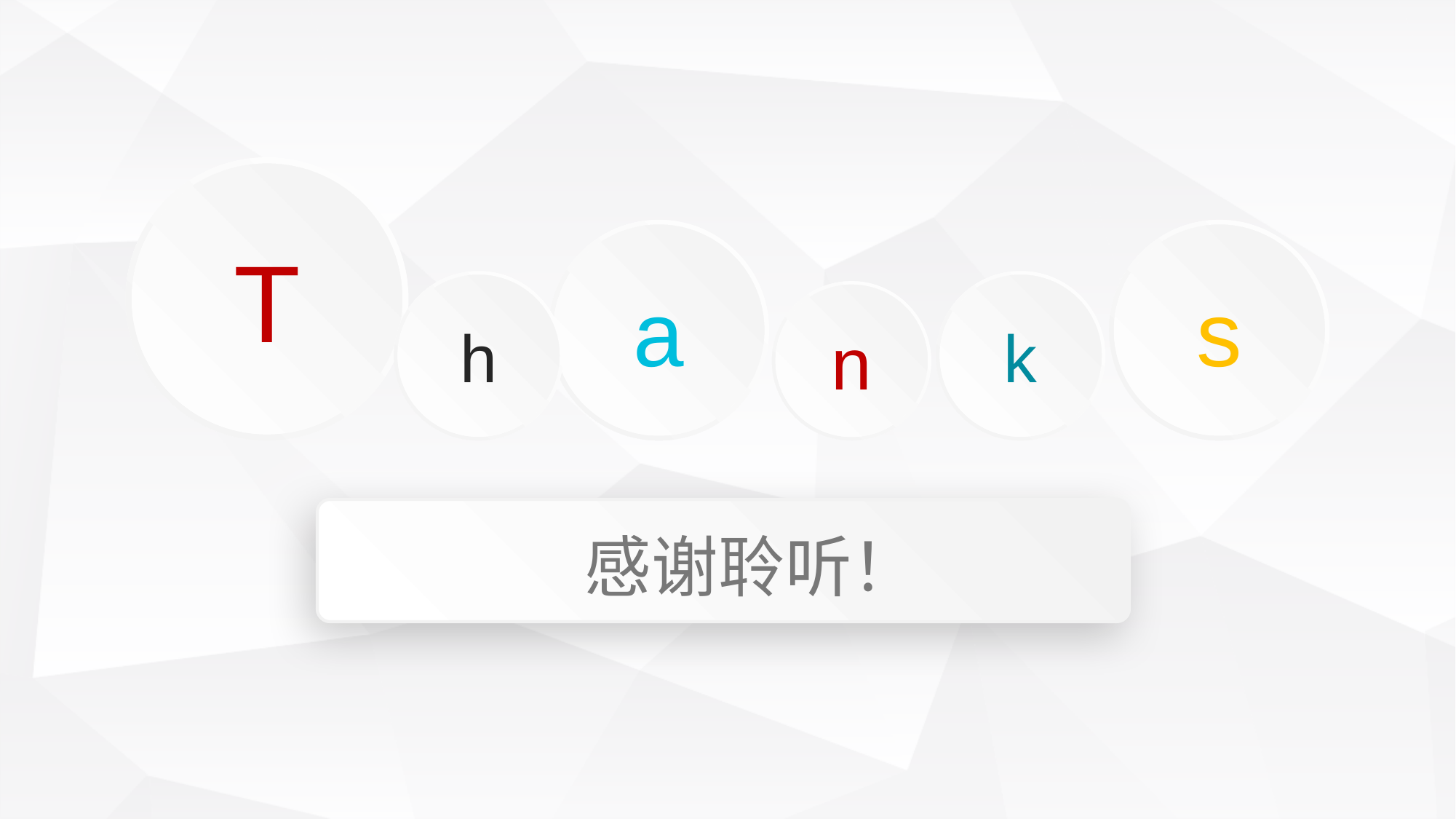

T

a

s

h

k

n

感谢聆听！